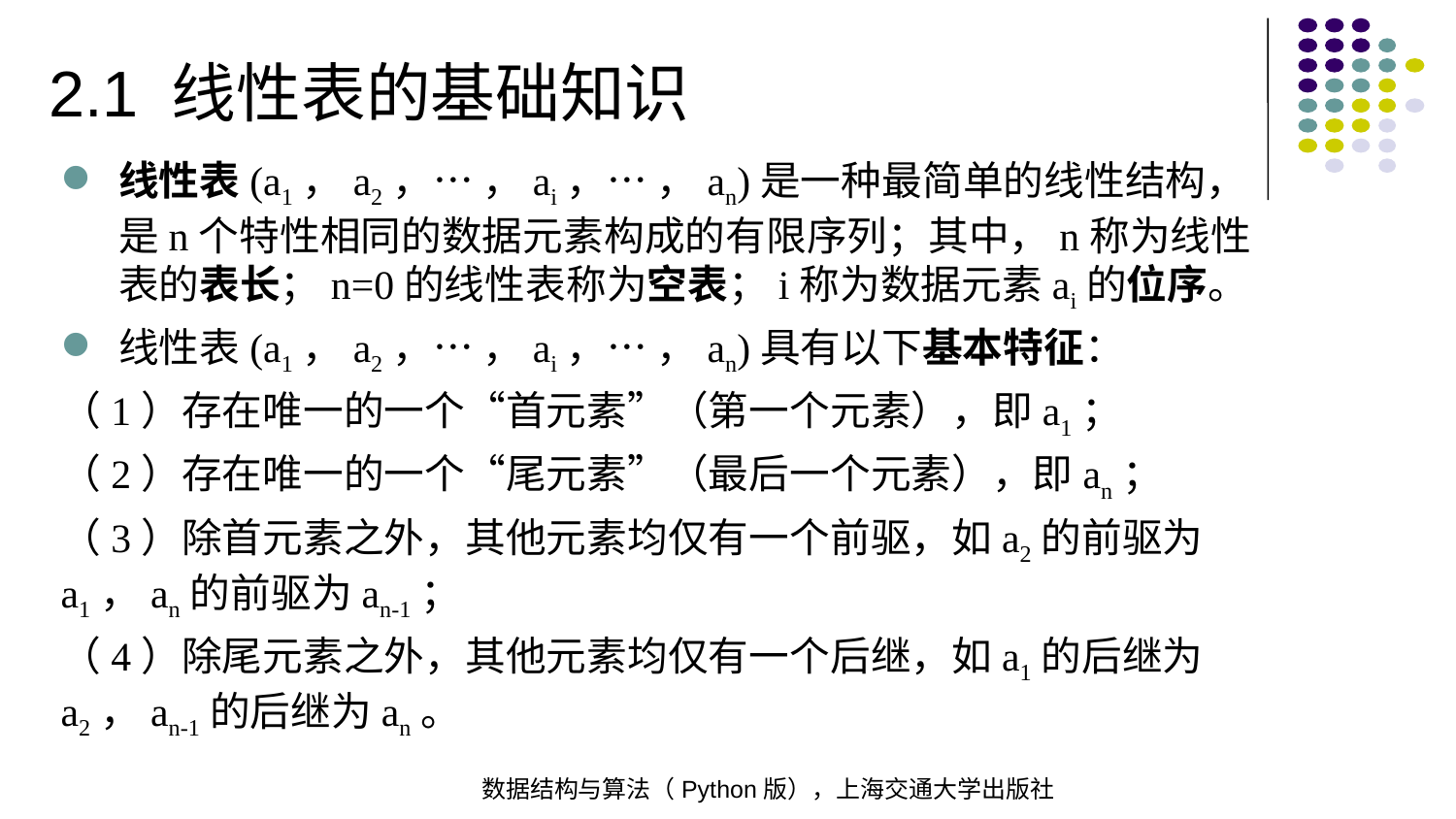

2.1 线性表的基础知识
线性表(a1，a2，… ，ai，… ，an)是一种最简单的线性结构，是n个特性相同的数据元素构成的有限序列；其中，n称为线性表的表长；n=0的线性表称为空表；i称为数据元素ai的位序。
线性表(a1，a2，… ，ai，… ，an)具有以下基本特征：
（1）存在唯一的一个“首元素”（第一个元素），即a1；
（2）存在唯一的一个“尾元素”（最后一个元素），即an；
（3）除首元素之外，其他元素均仅有一个前驱，如a2的前驱为a1，an的前驱为an-1；
（4）除尾元素之外，其他元素均仅有一个后继，如a1的后继为a2，an-1的后继为an。